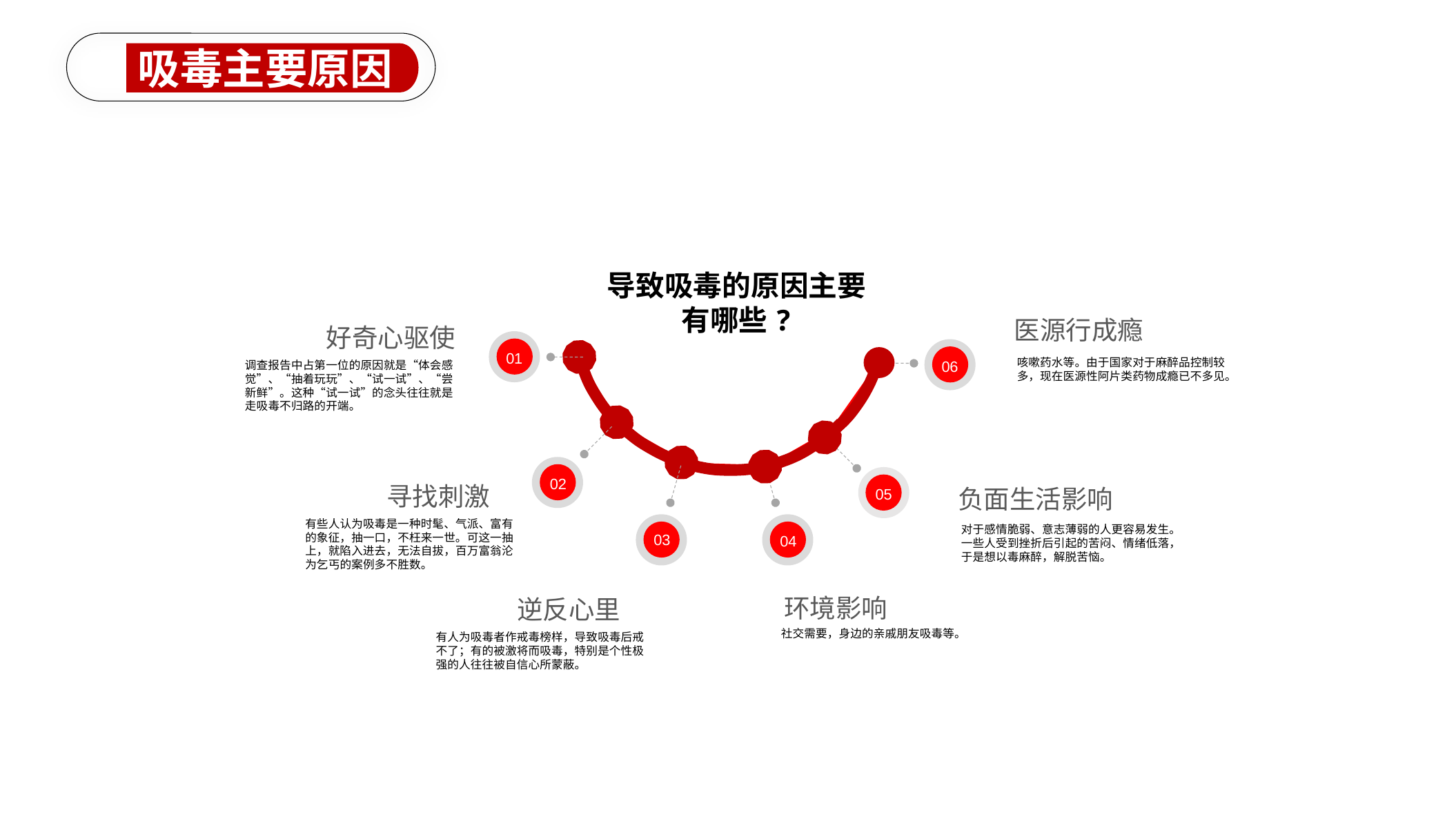

吸毒主要原因
导致吸毒的原因主要有哪些?
医源行成瘾
好奇心驱使

01

06
咳嗽药水等。由于国家对于麻醉品控制较多，现在医源性阿片类药物成瘾已不多见。
调查报告中占第一位的原因就是“体会感觉”、“抽着玩玩”、“试一试”、“尝新鲜”。这种“试一试”的念头往往就是走吸毒不归路的开端。

02

寻找刺激
05
负面生活影响
有些人认为吸毒是一种时髦、气派、富有的象征，抽一口，不枉来一世。可这一抽上，就陷入进去，无法自拔，百万富翁沦为乞丐的案例多不胜数。

对于感情脆弱、意志薄弱的人更容易发生。一些人受到挫折后引起的苦闷、情绪低落，于是想以毒麻醉，解脱苦恼。
04

03
环境影响
逆反心里
社交需要，身边的亲戚朋友吸毒等。
有人为吸毒者作戒毒榜样，导致吸毒后戒不了；有的被激将而吸毒，特别是个性极强的人往往被自信心所蒙蔽。